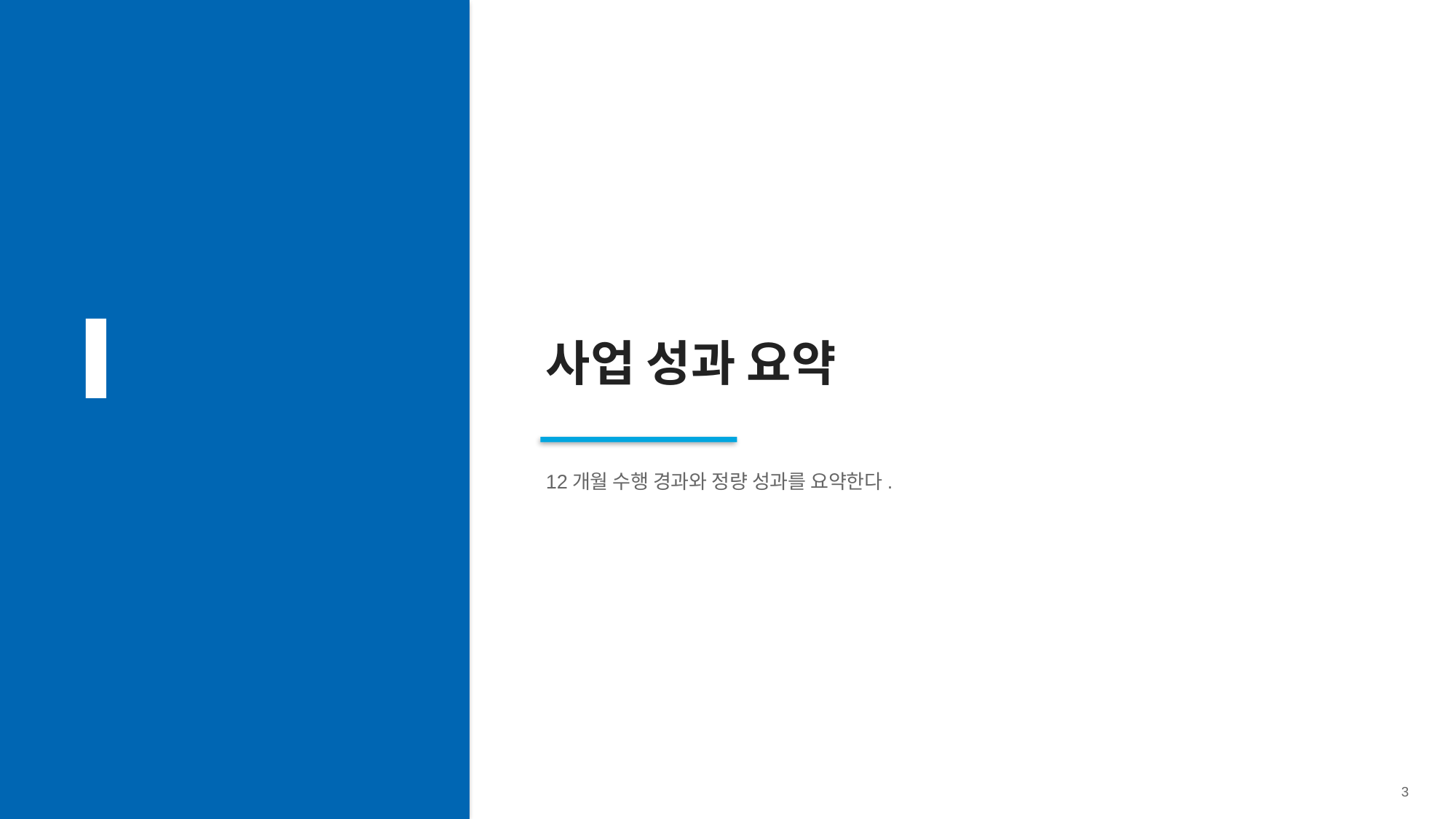

Ⅰ
사업 성과 요약

12개월 수행 경과와 정량 성과를 요약한다.
3